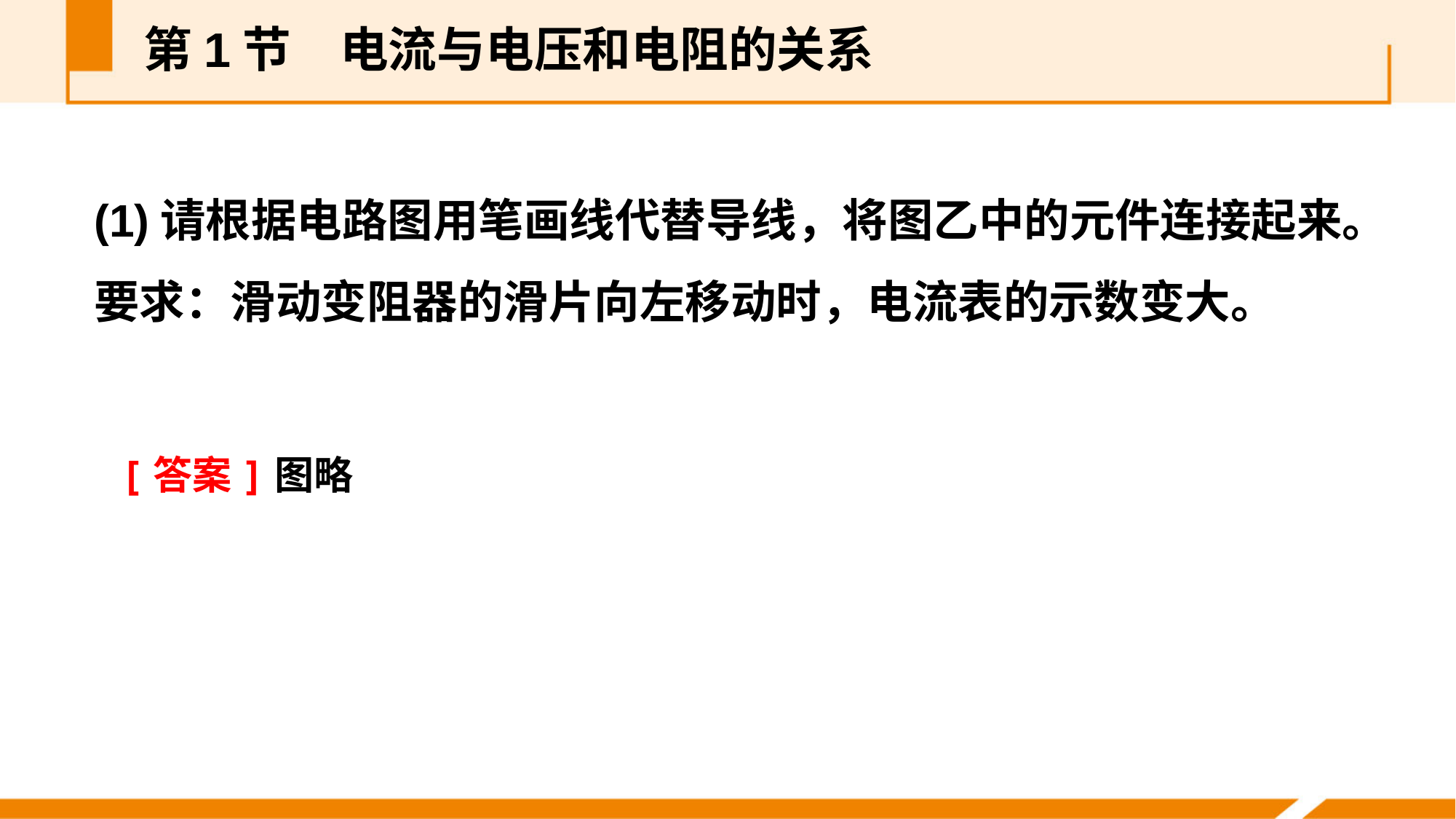

第1节　电流与电压和电阻的关系
(1)请根据电路图用笔画线代替导线，将图乙中的元件连接起来。要求：滑动变阻器的滑片向左移动时，电流表的示数变大。
[答案]图略